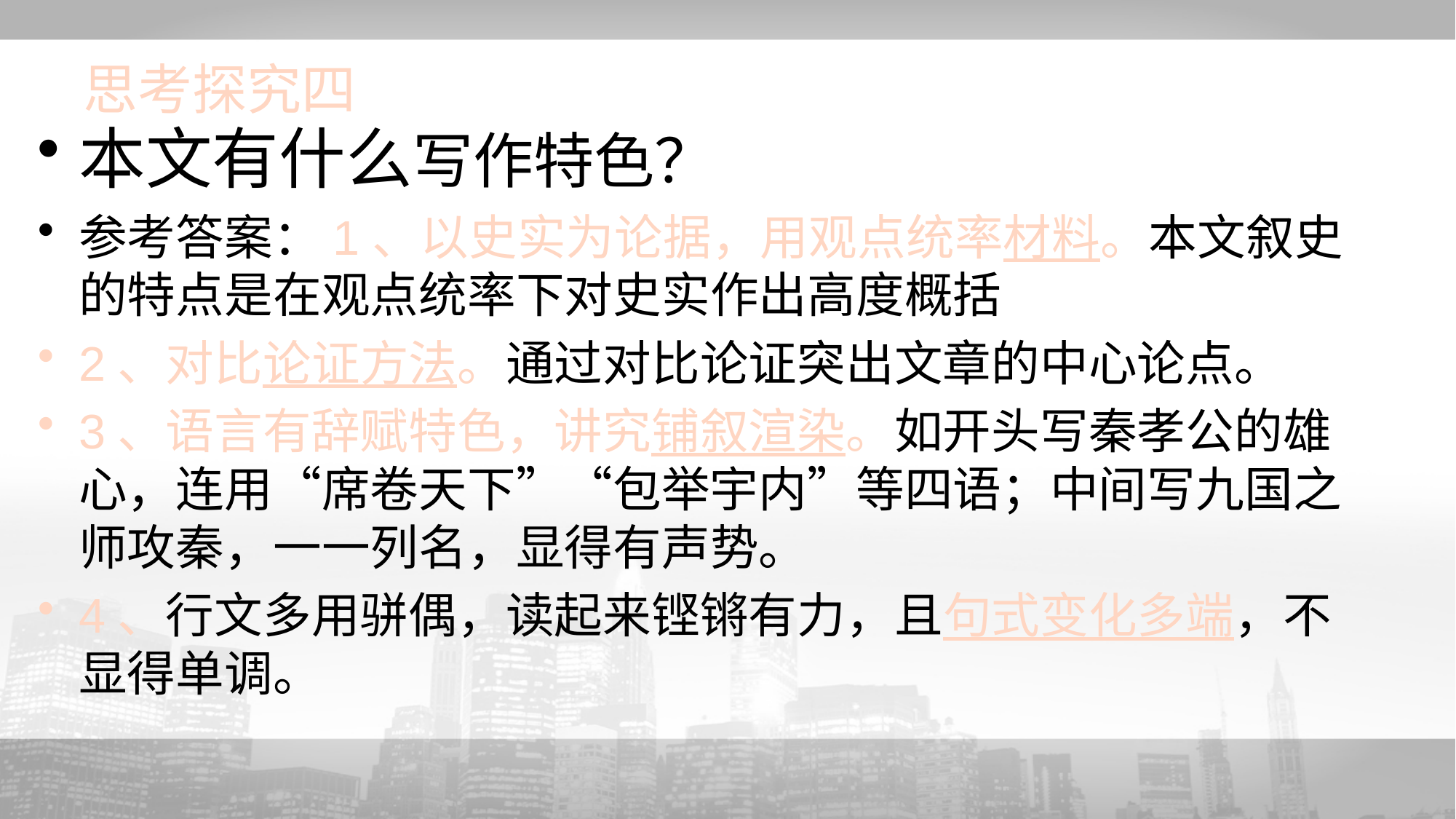

# 思考探究四
本文有什么写作特色？
参考答案：1、以史实为论据，用观点统率材料。本文叙史的特点是在观点统率下对史实作出高度概括
2、对比论证方法。通过对比论证突出文章的中心论点。
3、语言有辞赋特色，讲究铺叙渲染。如开头写秦孝公的雄心，连用“席卷天下”“包举宇内”等四语；中间写九国之师攻秦，一一列名，显得有声势。
4、行文多用骈偶，读起来铿锵有力，且句式变化多端，不显得单调。